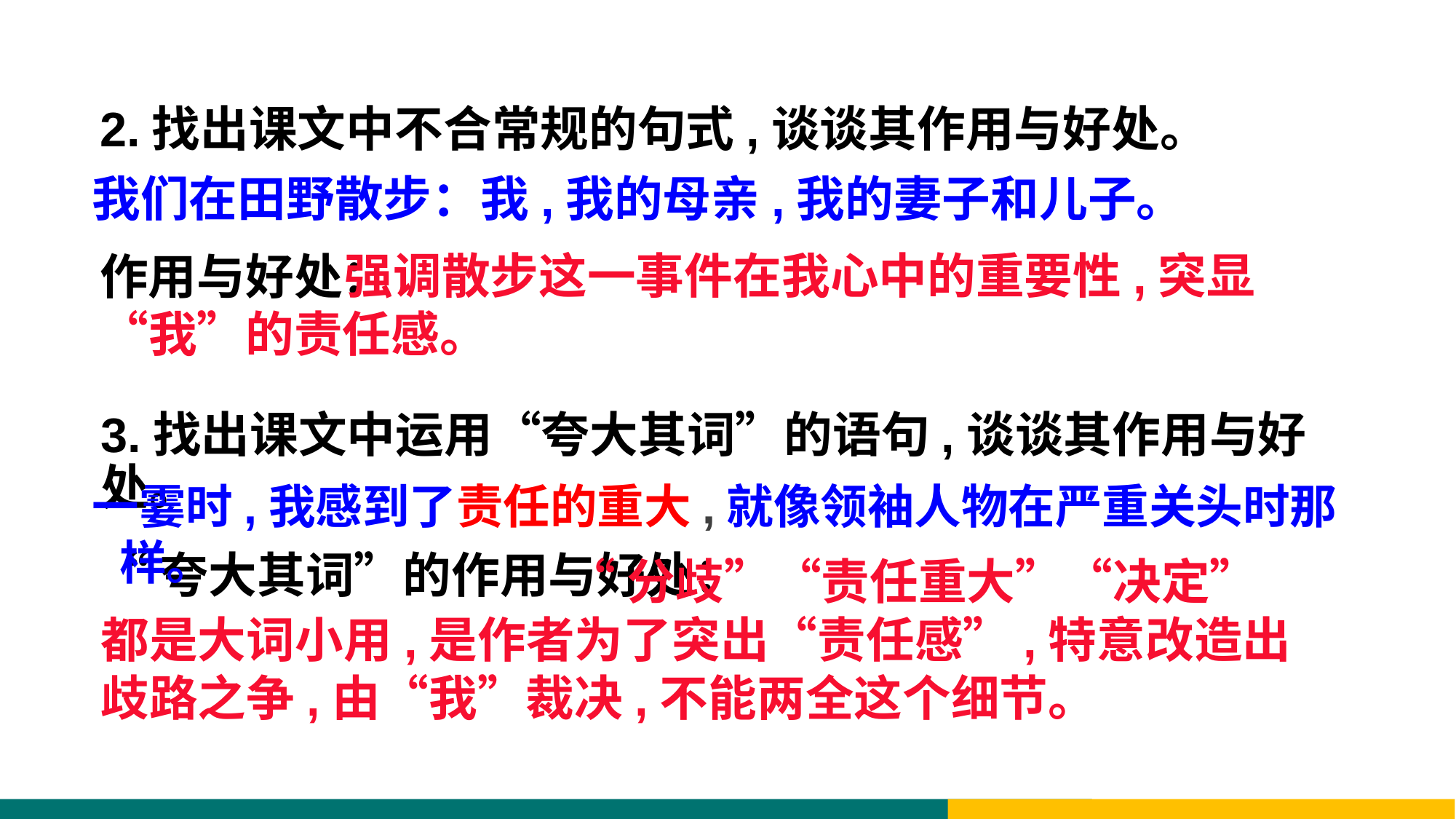

2.找出课文中不合常规的句式,谈谈其作用与好处。
我们在田野散步：我,我的母亲,我的妻子和儿子。
                     强调散步这一事件在我心中的重要性,突显“我”的责任感。
作用与好处：
3.找出课文中运用“夸大其词”的语句,谈谈其作用与好处。
一霎时,我感到了责任的重大,就像领袖人物在严重关头时那样。
“夸大其词”的作用与好处：
                                          “分歧”“责任重大”“决定”都是大词小用,是作者为了突出“责任感”,特意改造出歧路之争,由“我”裁决,不能两全这个细节。